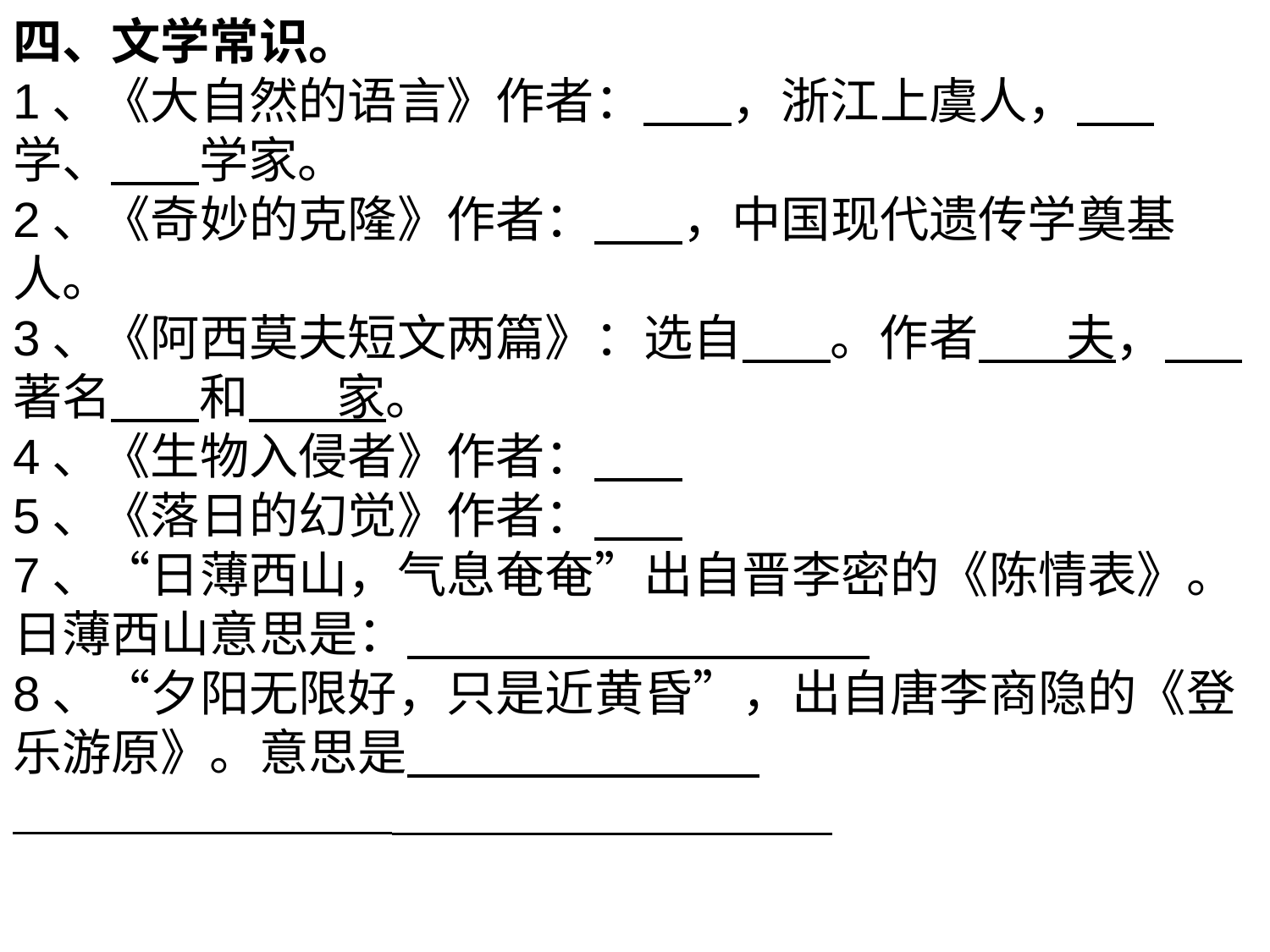

四、文学常识。
1、《大自然的语言》作者：        ，浙江上虞人，        学、        学家。
2、《奇妙的克隆》作者：        ，中国现代遗传学奠基人。
3、《阿西莫夫短文两篇》：选自        。作者        夫，        著名        和        家。
4、《生物入侵者》作者：
5、《落日的幻觉》作者：
7、“日薄西山，气息奄奄”出自晋李密的《陈情表》。日薄西山意思是：
8、“夕阳无限好，只是近黄昏”，出自唐李商隐的《登乐游原》。意思是